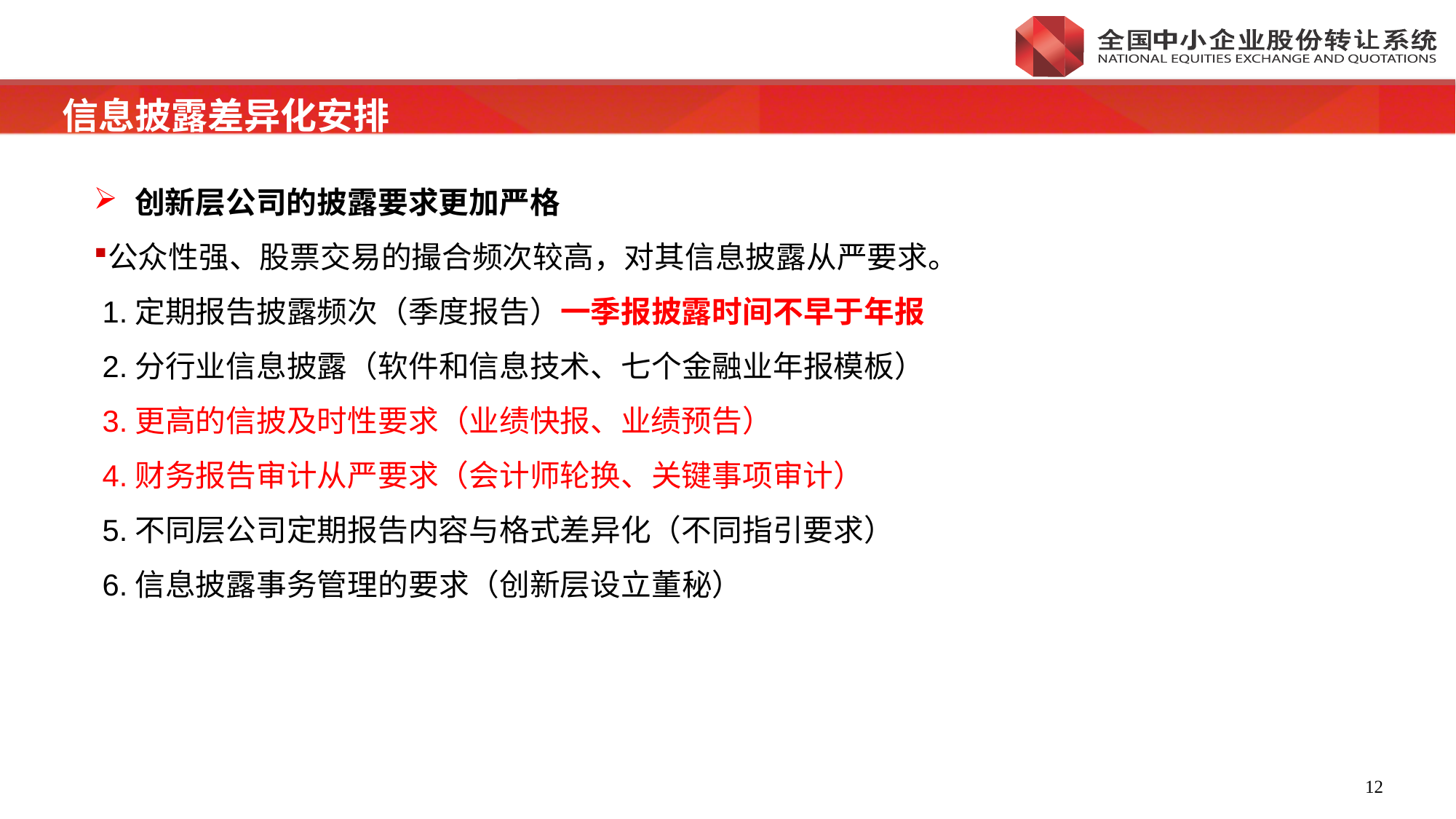

信息披露差异化安排
创新层公司的披露要求更加严格
公众性强、股票交易的撮合频次较高，对其信息披露从严要求。
1.定期报告披露频次（季度报告）一季报披露时间不早于年报
2.分行业信息披露（软件和信息技术、七个金融业年报模板）
3.更高的信披及时性要求（业绩快报、业绩预告）
4.财务报告审计从严要求（会计师轮换、关键事项审计）
5.不同层公司定期报告内容与格式差异化（不同指引要求）
6.信息披露事务管理的要求（创新层设立董秘）